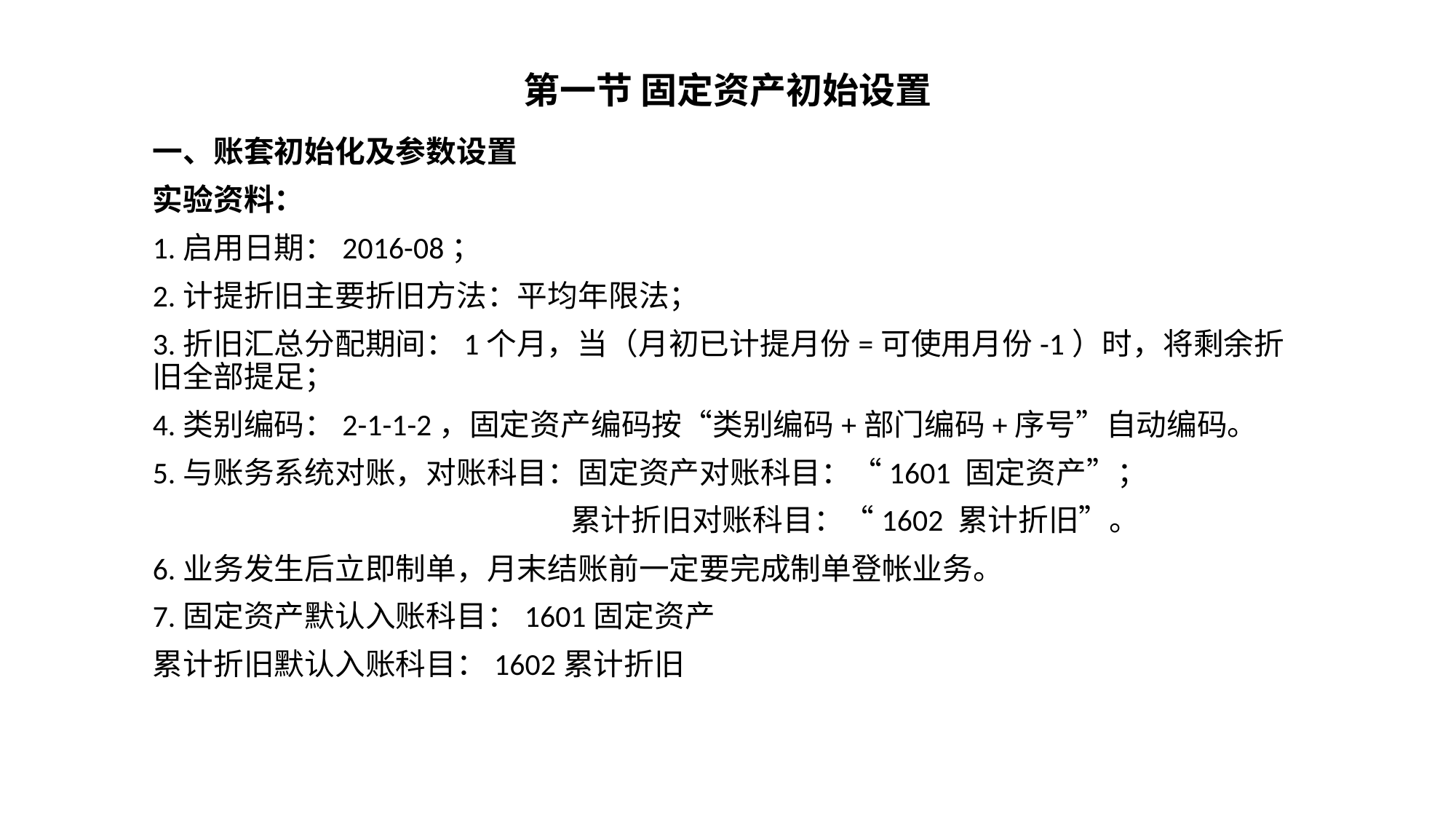

# 第一节 固定资产初始设置
一、账套初始化及参数设置
实验资料：
1.启用日期：2016-08；
2.计提折旧主要折旧方法：平均年限法；
3.折旧汇总分配期间：1个月，当（月初已计提月份=可使用月份-1）时，将剩余折旧全部提足；
4.类别编码：2-1-1-2，固定资产编码按“类别编码+部门编码+序号”自动编码。
5.与账务系统对账，对账科目：固定资产对账科目：“1601 固定资产”；
                                                             累计折旧对账科目：“1602 累计折旧”。
6.业务发生后立即制单，月末结账前一定要完成制单登帐业务。
7.固定资产默认入账科目：1601固定资产
累计折旧默认入账科目：1602累计折旧